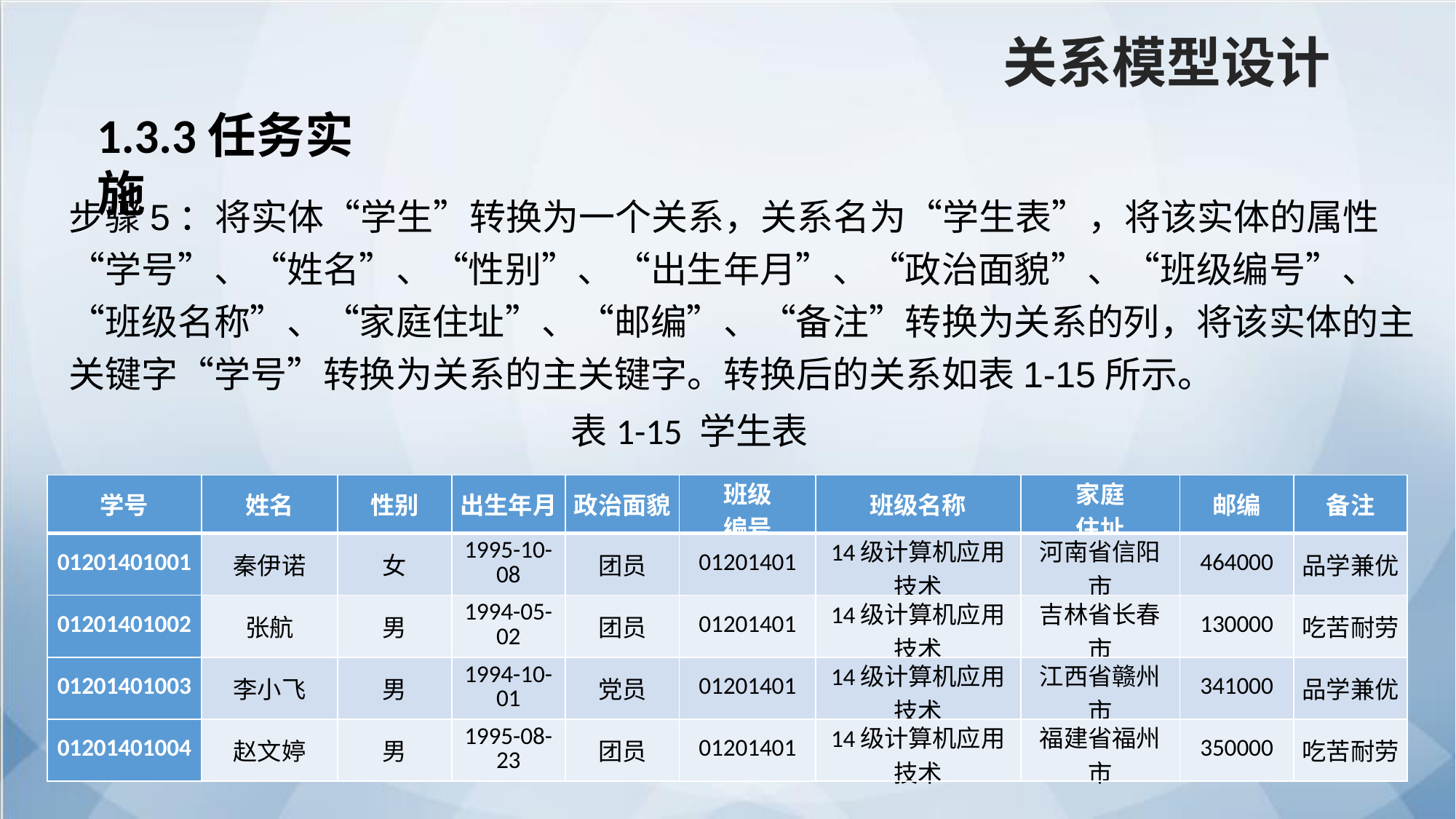

关系模型设计
1.3.3任务实施
步骤5：将实体“学生”转换为一个关系，关系名为“学生表”，将该实体的属性“学号”、“姓名”、“性别”、“出生年月”、“政治面貌”、“班级编号”、“班级名称”、“家庭住址”、“邮编”、“备注”转换为关系的列，将该实体的主关键字“学号”转换为关系的主关键字。转换后的关系如表1-15所示。
表1-15 学生表
| 学号 | 姓名 | 性别 | 出生年月 | 政治面貌 | 班级 编号 | 班级名称 | 家庭 住址 | 邮编 | 备注 |
| --- | --- | --- | --- | --- | --- | --- | --- | --- | --- |
| 01201401001 | 秦伊诺 | 女 | 1995-10-08 | 团员 | 01201401 | 14级计算机应用技术 | 河南省信阳市 | 464000 | 品学兼优 |
| 01201401002 | 张航 | 男 | 1994-05-02 | 团员 | 01201401 | 14级计算机应用技术 | 吉林省长春市 | 130000 | 吃苦耐劳 |
| 01201401003 | 李小飞 | 男 | 1994-10-01 | 党员 | 01201401 | 14级计算机应用技术 | 江西省赣州市 | 341000 | 品学兼优 |
| 01201401004 | 赵文婷 | 男 | 1995-08-23 | 团员 | 01201401 | 14级计算机应用技术 | 福建省福州市 | 350000 | 吃苦耐劳 |